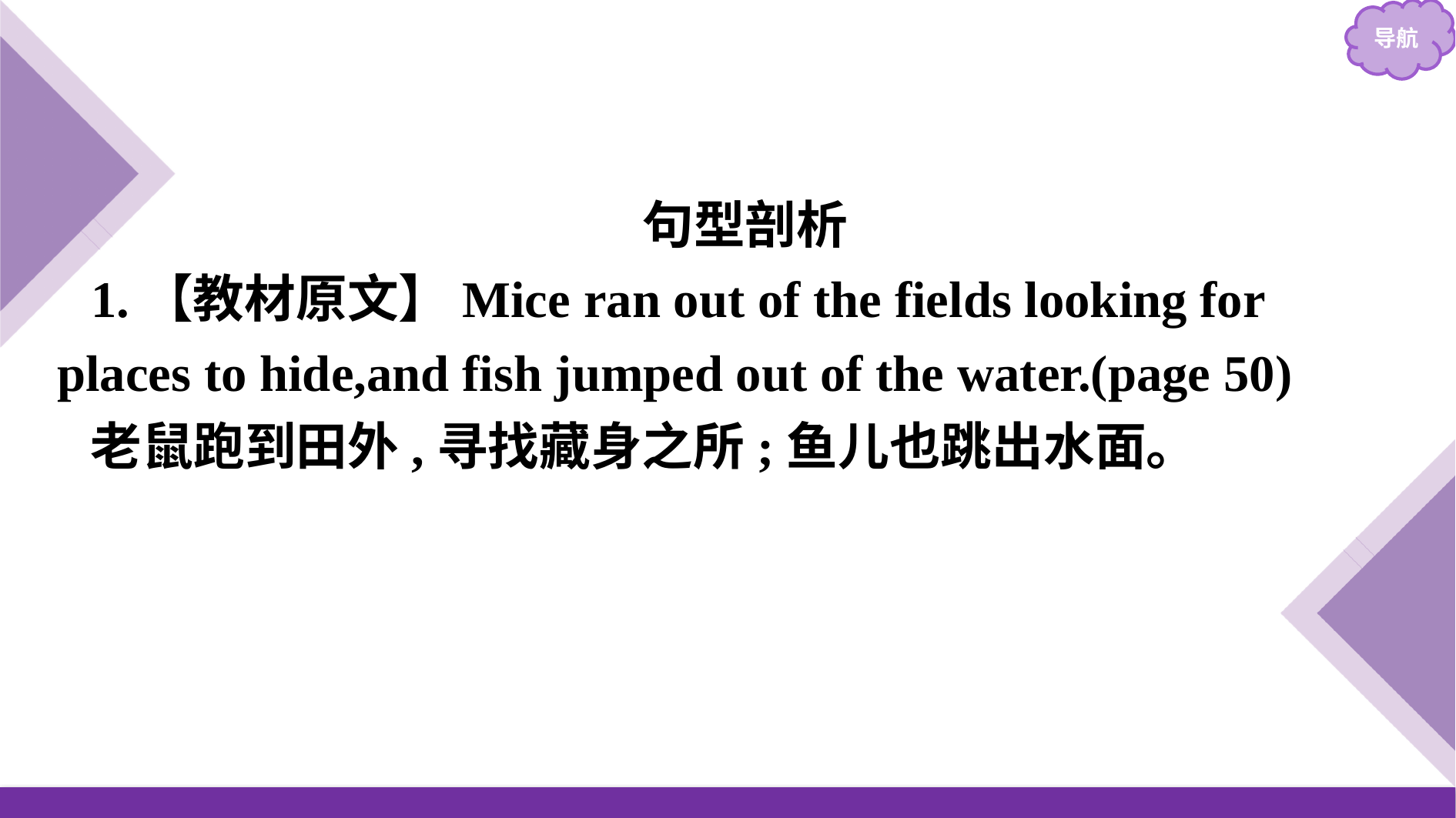

句型剖析
1.【教材原文】Mice ran out of the fields looking for places to hide,and fish jumped out of the water.(page 50)
老鼠跑到田外,寻找藏身之所;鱼儿也跳出水面。